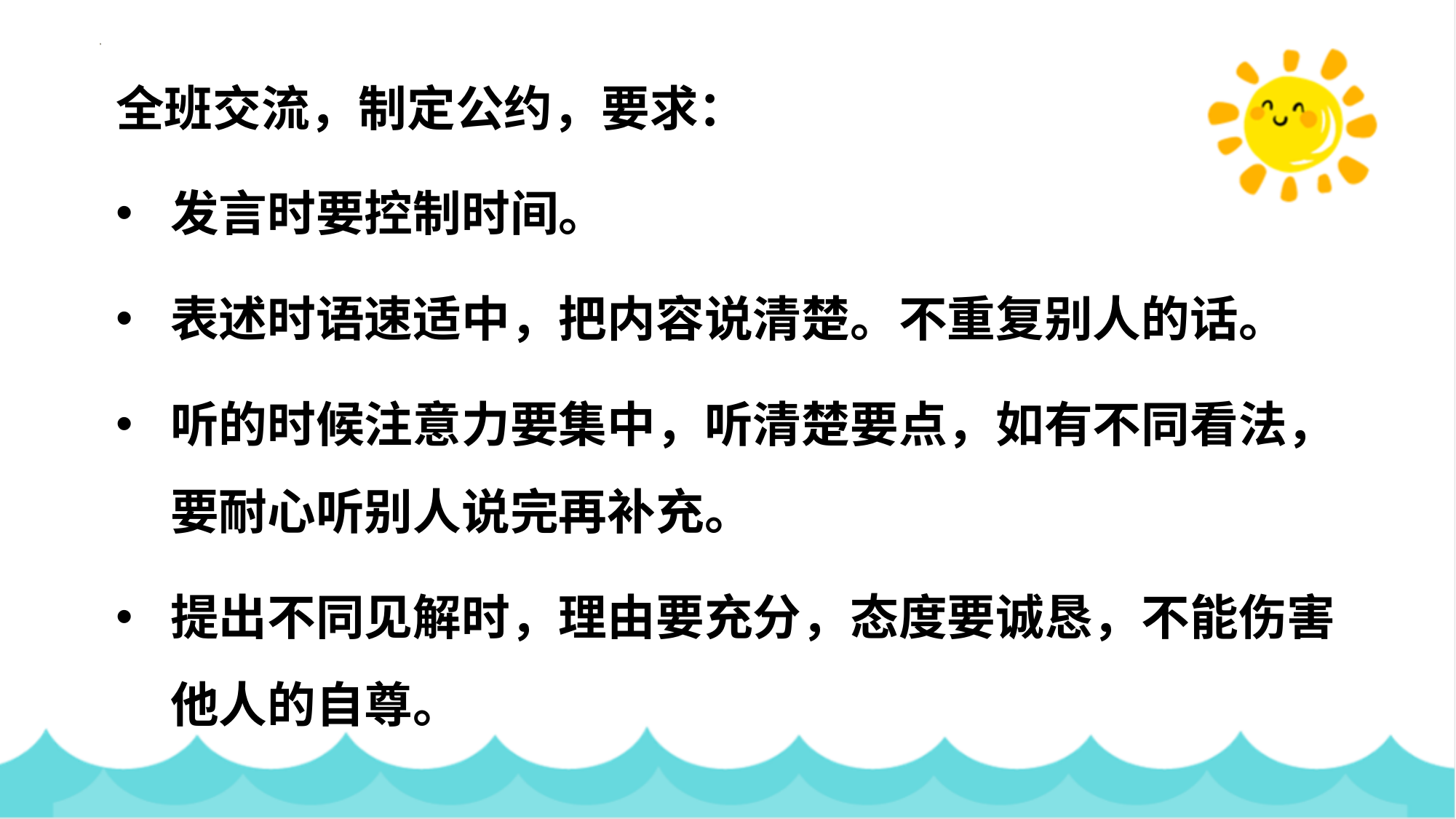

全班交流，制定公约，要求：
发言时要控制时间。
表述时语速适中，把内容说清楚。不重复别人的话。
听的时候注意力要集中，听清楚要点，如有不同看法，要耐心听别人说完再补充。
提出不同见解时，理由要充分，态度要诚恳，不能伤害他人的自尊。